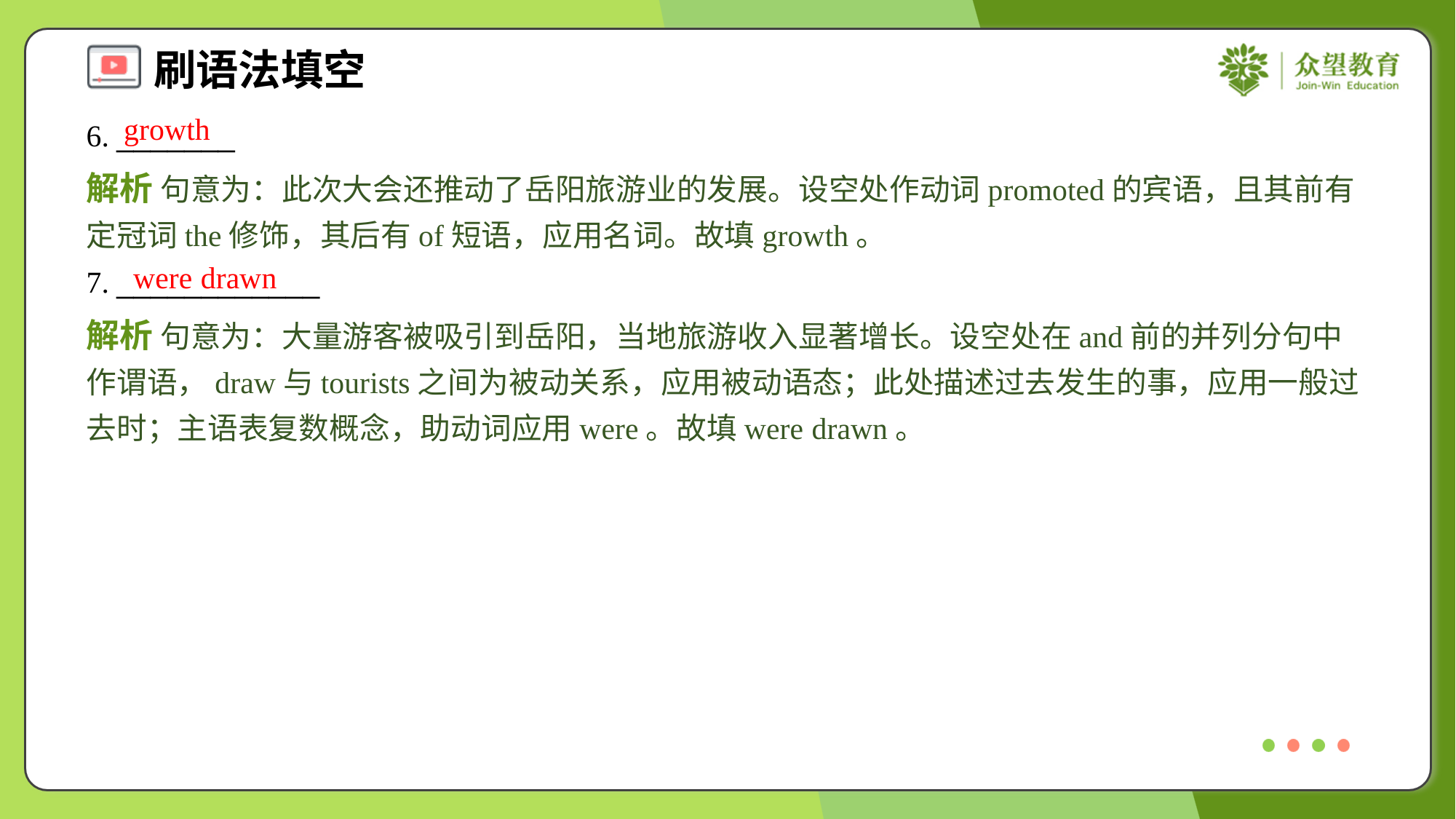

growth
6. _______
解析 句意为：此次大会还推动了岳阳旅游业的发展。设空处作动词promoted的宾语，且其前有定冠词the修饰，其后有of短语，应用名词。故填growth。
were drawn
7. ____________
解析 句意为：大量游客被吸引到岳阳，当地旅游收入显著增长。设空处在and前的并列分句中作谓语，draw与tourists之间为被动关系，应用被动语态；此处描述过去发生的事，应用一般过去时；主语表复数概念，助动词应用were。故填were drawn。